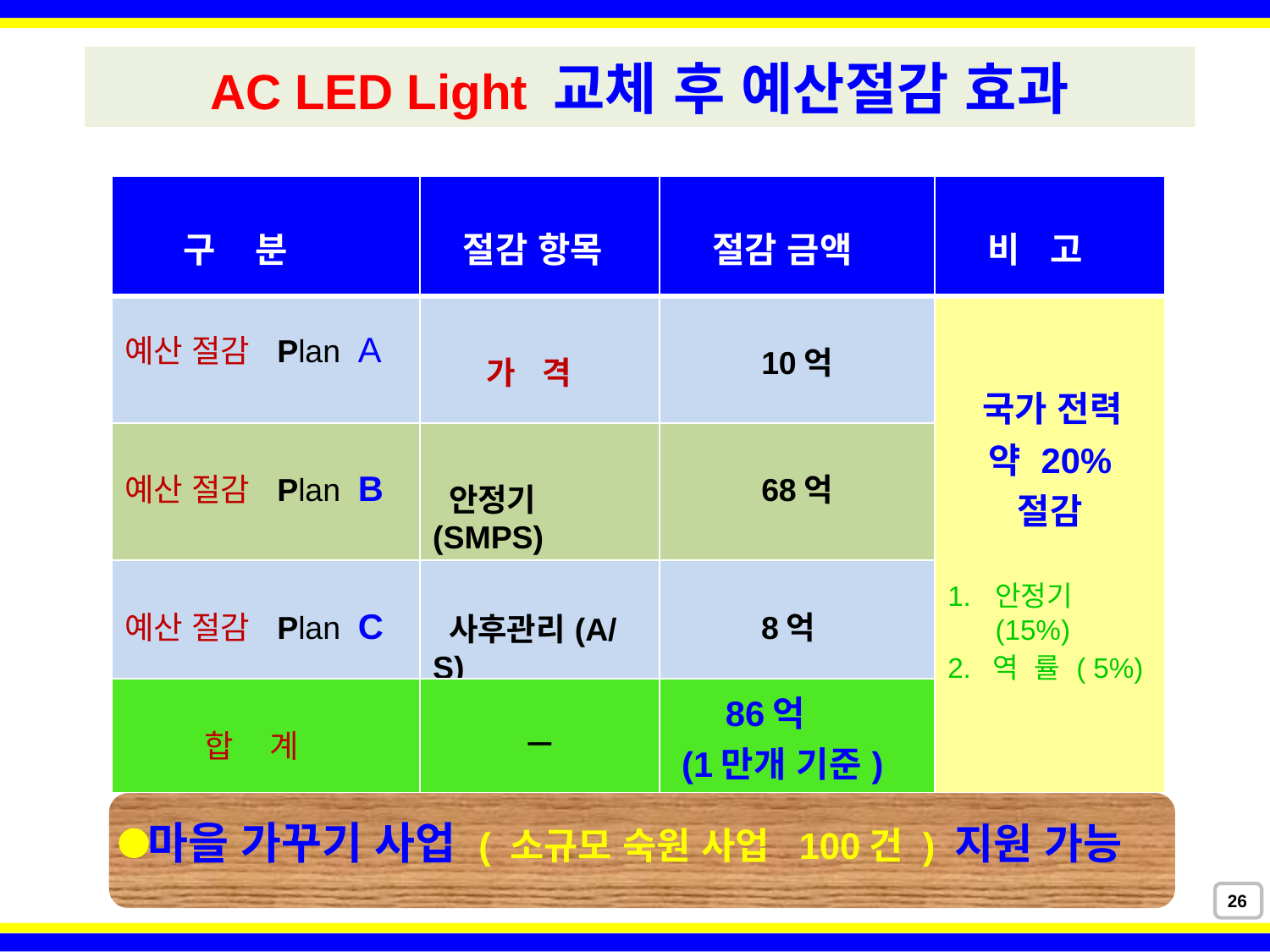

AC LED Light 교체 후 예산절감 효과
| 구 분 | 절감 항목 | 절감 금액 | 비 고 |
| --- | --- | --- | --- |
| 예산 절감 Plan A | 가 격 | 10억 | 국가 전력 약 20% 절감 안정기(15%) 2. 역 률 ( 5%) |
| 예산 절감 Plan B | 안정기(SMPS) | 68억 |  |
| 예산 절감 Plan C | 사후관리(A/S) | 8억 |  |
| 합 계 | ㅡ | 86억 (1만개 기준) |  |

       마을 가꾸기 사업 ( 소규모 숙원 사업  100건 ) 지원 가능

26